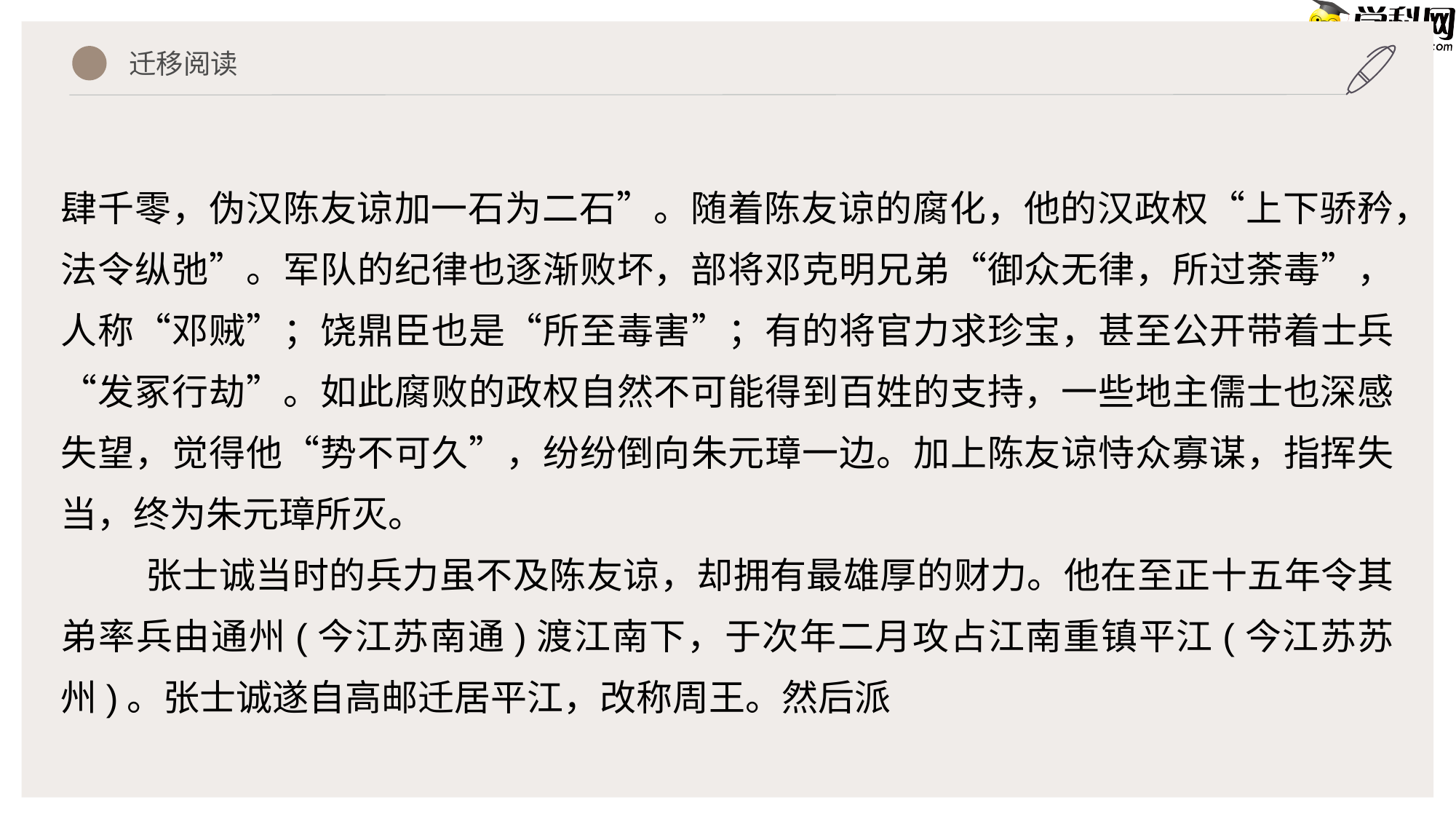

迁移阅读

肆千零，伪汉陈友谅加一石为二石”。随着陈友谅的腐化，他的汉政权“上下骄矜，法令纵弛”。军队的纪律也逐渐败坏，部将邓克明兄弟“御众无律，所过荼毒”，人称“邓贼”；饶鼎臣也是“所至毒害”；有的将官力求珍宝，甚至公开带着士兵“发冢行劫”。如此腐败的政权自然不可能得到百姓的支持，一些地主儒士也深感失望，觉得他“势不可久”，纷纷倒向朱元璋一边。加上陈友谅恃众寡谋，指挥失当，终为朱元璋所灭。
张士诚当时的兵力虽不及陈友谅，却拥有最雄厚的财力。他在至正十五年令其弟率兵由通州(今江苏南通)渡江南下，于次年二月攻占江南重镇平江(今江苏苏州)。张士诚遂自高邮迁居平江，改称周王。然后派